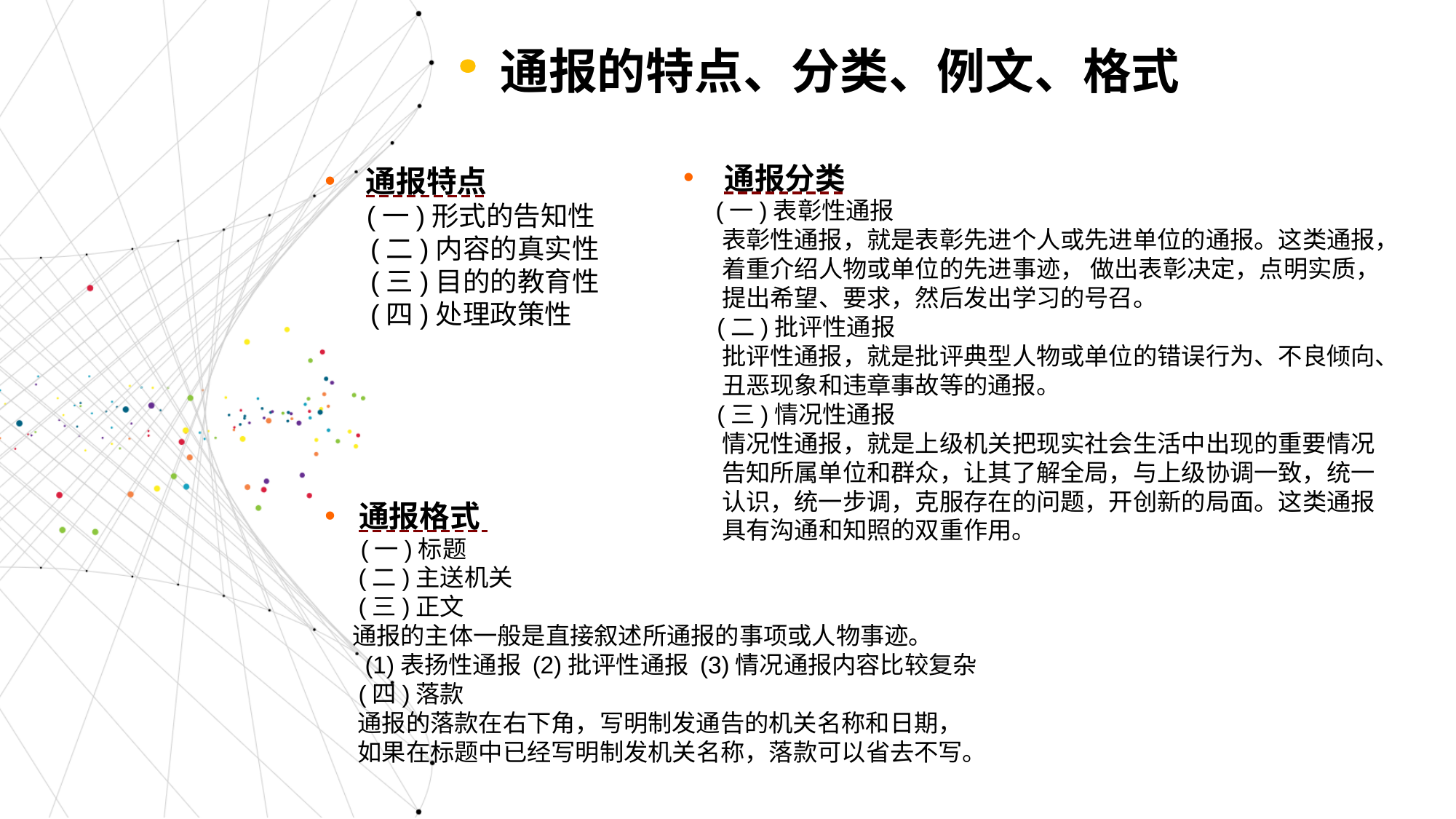

通报的特点、分类、例文、格式

通报特点
       (一)形式的告知性
      (二)内容的真实性
      (三)目的的教育性
      (四)处理政策性
通报分类
      (一)表彰性通报
      表彰性通报，就是表彰先进个人或先进单位的通报。这类通报，
      着重介绍人物或单位的先进事迹， 做出表彰决定，点明实质，
      提出希望、要求，然后发出学习的号召。
     (二)批评性通报
      批评性通报，就是批评典型人物或单位的错误行为、不良倾向、
      丑恶现象和违章事故等的通报。
     (三)情况性通报
      情况性通报，就是上级机关把现实社会生活中出现的重要情况
      告知所属单位和群众，让其了解全局，与上级协调一致，统一
      认识，统一步调，克服存在的问题，开创新的局面。这类通报
      具有沟通和知照的双重作用。

通报格式
      (一)标题
     (二)主送机关
     (三)正文
    通报的主体一般是直接叙述所通报的事项或人物事迹。
      (1)表扬性通报 (2)批评性通报 (3)情况通报内容比较复杂
     (四)落款
     通报的落款在右下角，写明制发通告的机关名称和日期，
     如果在标题中已经写明制发机关名称，落款可以省去不写。